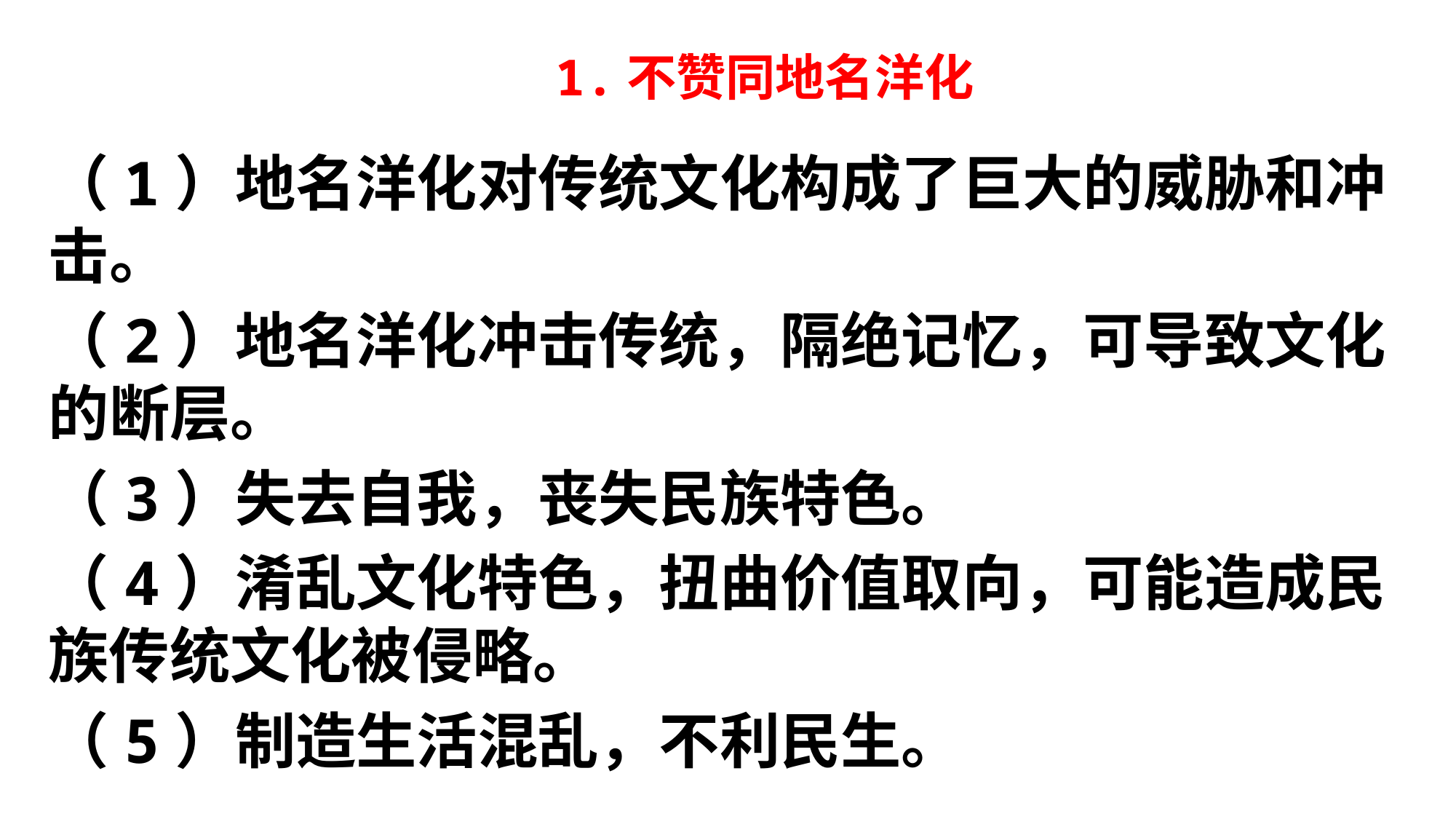

# 1.不赞同地名洋化
（1）地名洋化对传统文化构成了巨大的威胁和冲击。
（2）地名洋化冲击传统，隔绝记忆，可导致文化的断层。
（3）失去自我，丧失民族特色。
（4）淆乱文化特色，扭曲价值取向，可能造成民族传统文化被侵略。
（5）制造生活混乱，不利民生。